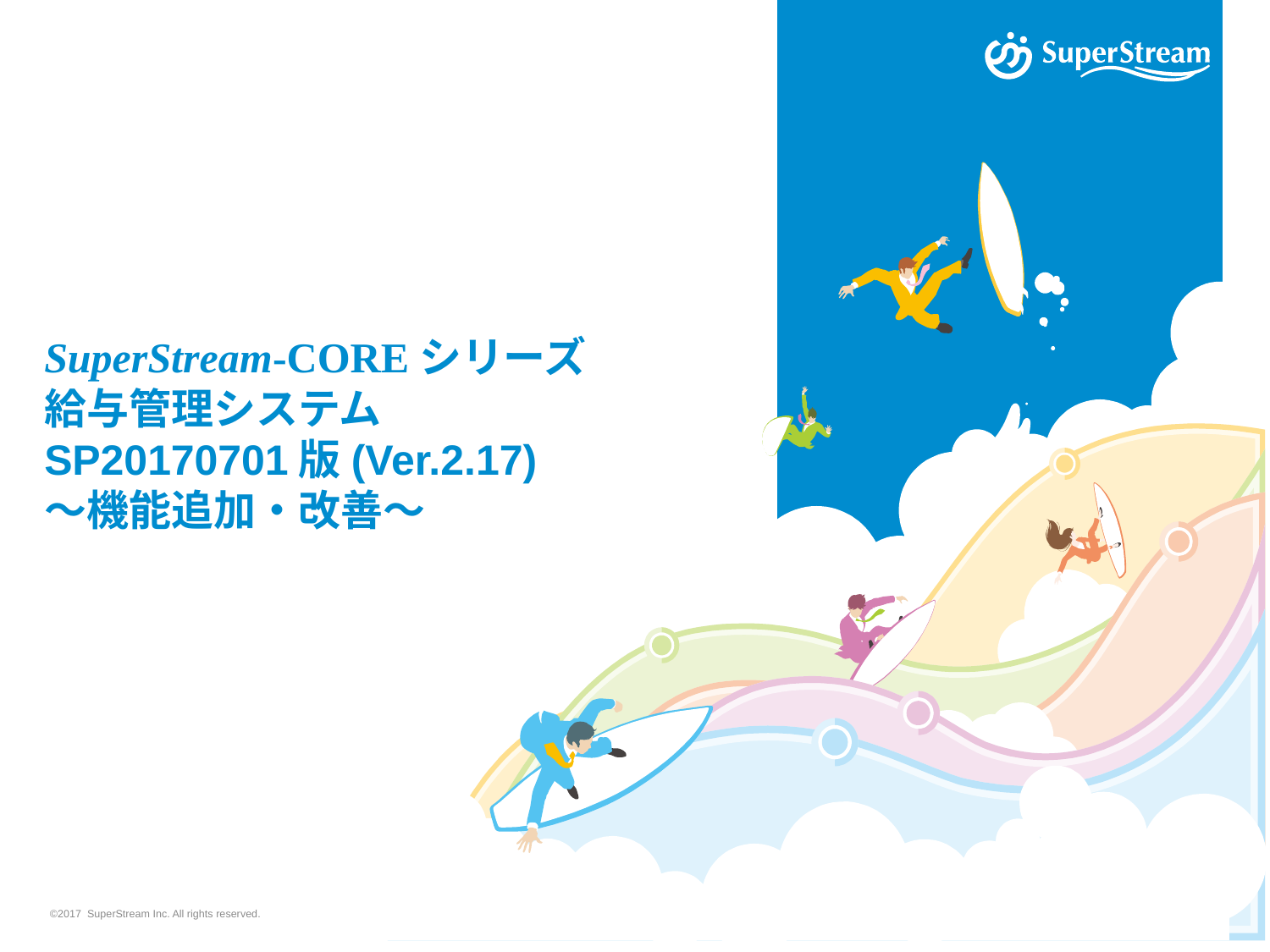

# SuperStream-COREシリーズ 給与管理システム SP20170701版(Ver.2.17) ～機能追加・改善～
©2017  SuperStream Inc. All rights reserved.